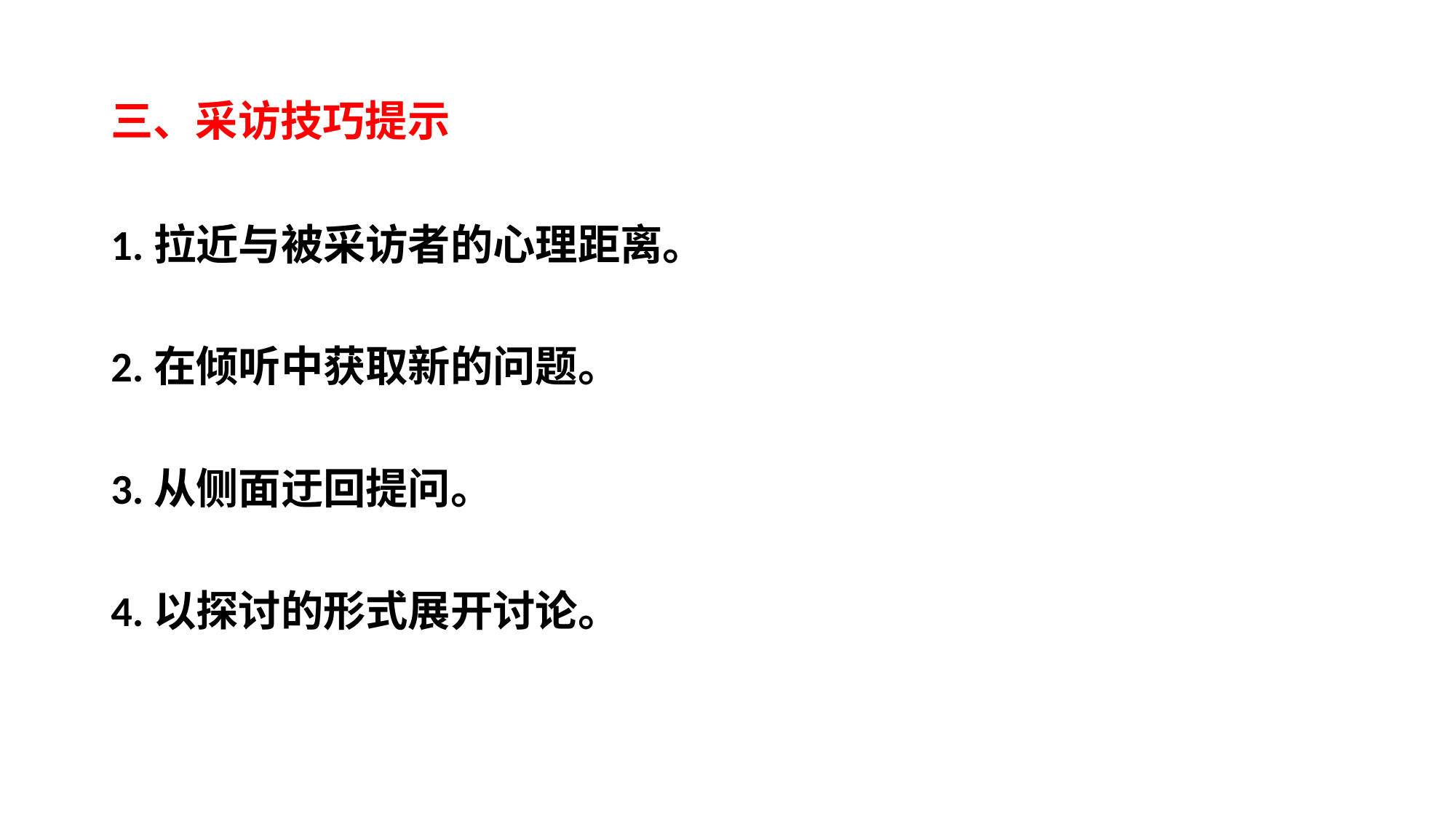

# 三、采访技巧提示
1.拉近与被采访者的心理距离。

2.在倾听中获取新的问题。

3.从侧面迂回提问。

4.以探讨的形式展开讨论。